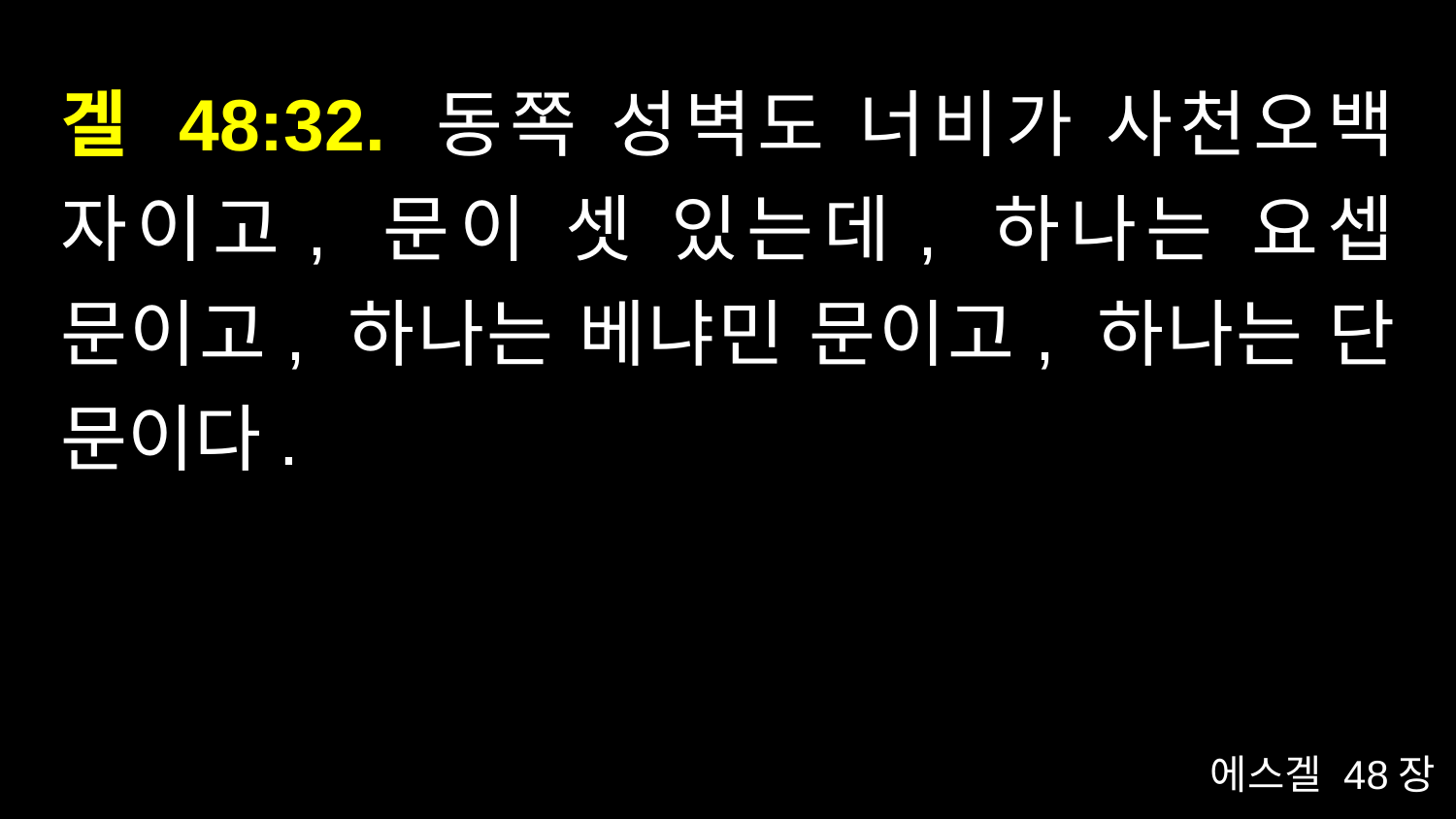

# 겔 48:32. 동쪽 성벽도 너비가 사천오백 자이고, 문이 셋 있는데, 하나는 요셉 문이고, 하나는 베냐민 문이고, 하나는 단 문이다.
에스겔 48장